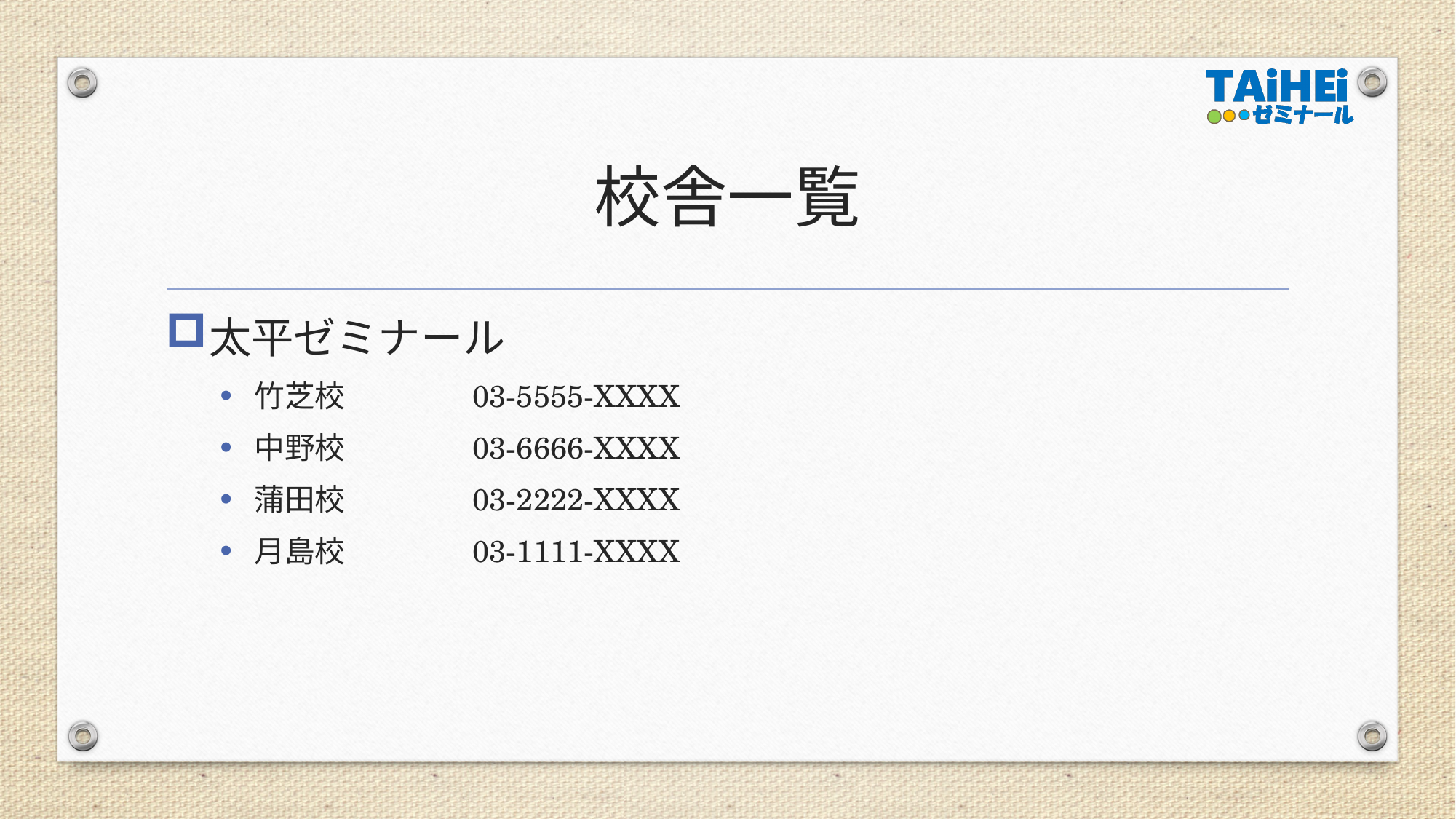

# 校舎一覧
太平ゼミナール
竹芝校		03-5555-XXXX
中野校		03-6666-XXXX
蒲田校		03-2222-XXXX
月島校		03-1111-XXXX